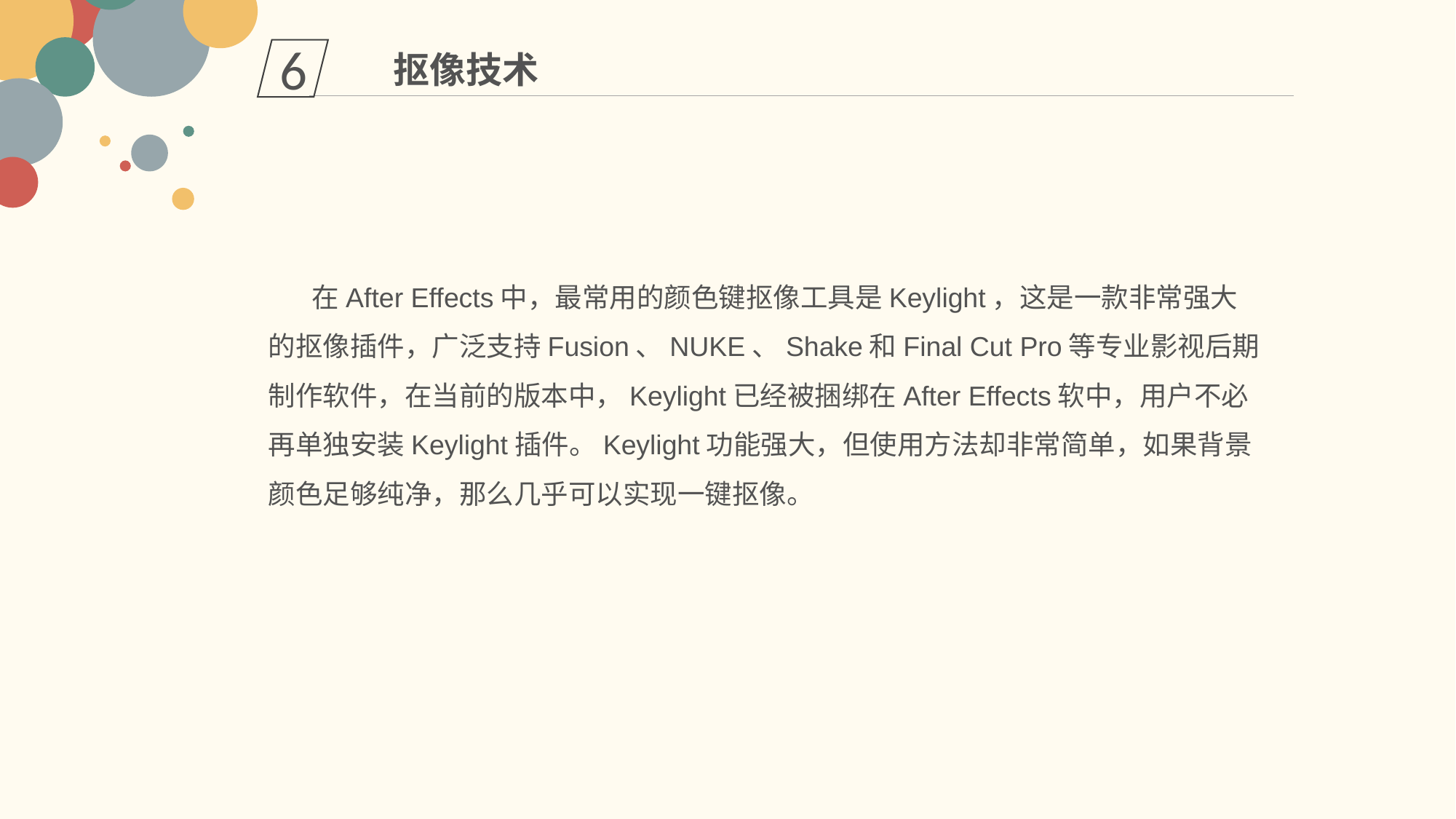

6
抠像技术
      在After Effects中，最常用的颜色键抠像工具是Keylight，这是一款非常强大的抠像插件，广泛支持Fusion、NUKE、Shake和Final Cut Pro等专业影视后期制作软件，在当前的版本中，Keylight已经被捆绑在After Effects软中，用户不必再单独安装Keylight插件。Keylight功能强大，但使用方法却非常简单，如果背景颜色足够纯净，那么几乎可以实现一键抠像。